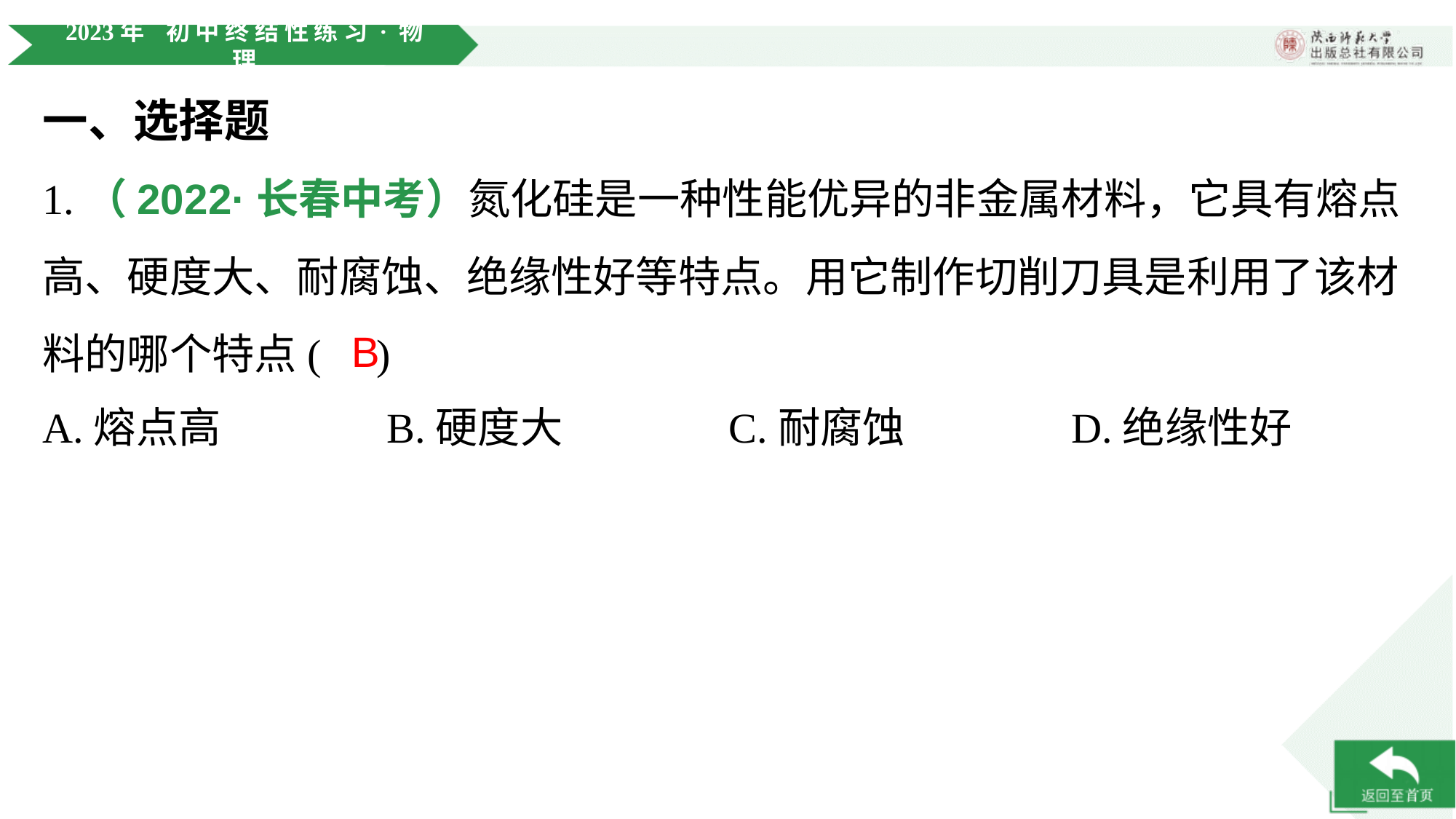

一、选择题
1.（2022·长春中考）氮化硅是一种性能优异的非金属材料，它具有熔点
高、硬度大、耐腐蚀、绝缘性好等特点。用它制作切削刀具是利用了该材
料的哪个特点(     )
B
A.熔点高	B.硬度大	C.耐腐蚀	D.绝缘性好